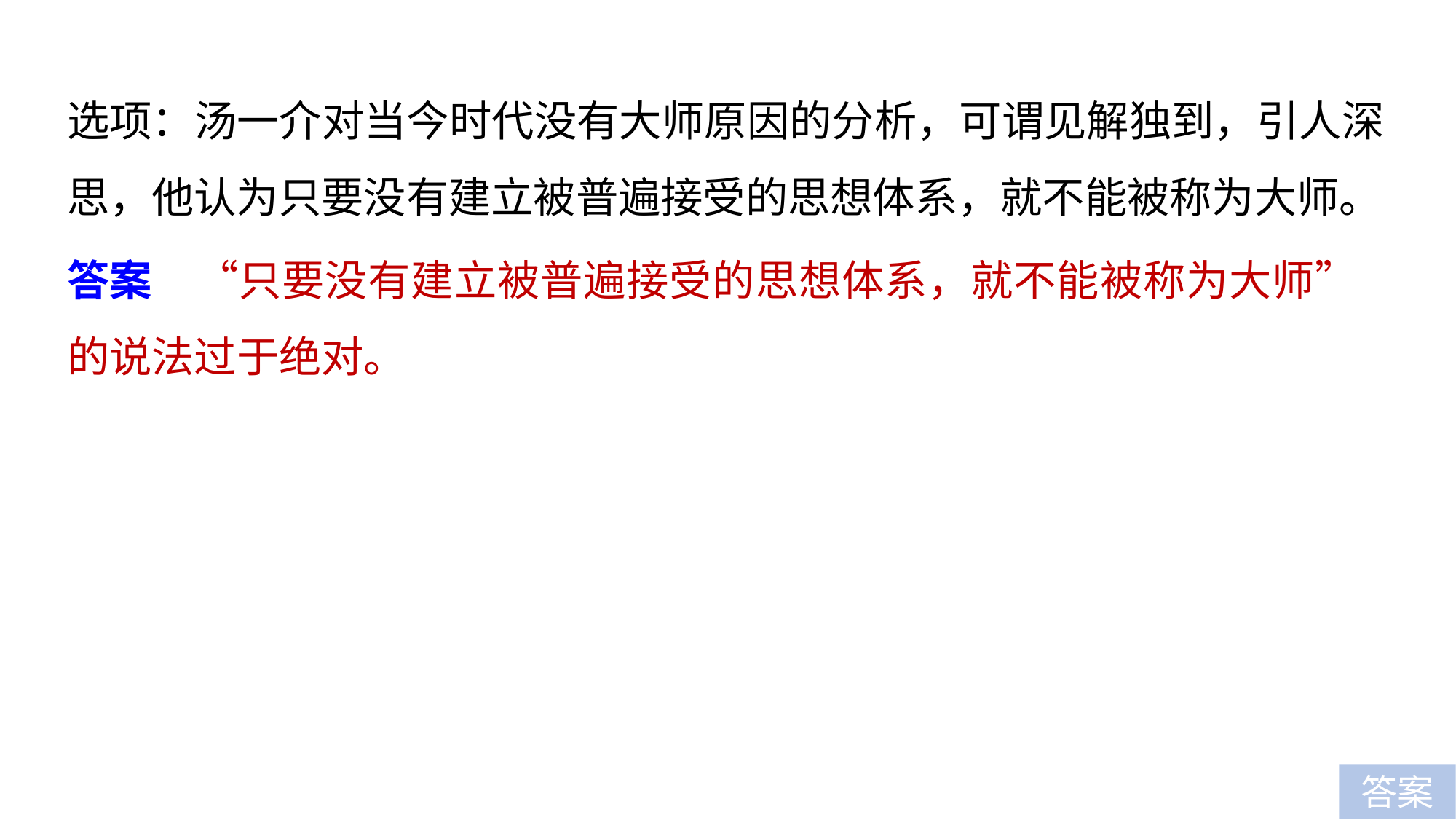

选项：汤一介对当今时代没有大师原因的分析，可谓见解独到，引人深思，他认为只要没有建立被普遍接受的思想体系，就不能被称为大师。
答案　“只要没有建立被普遍接受的思想体系，就不能被称为大师”的说法过于绝对。
答案